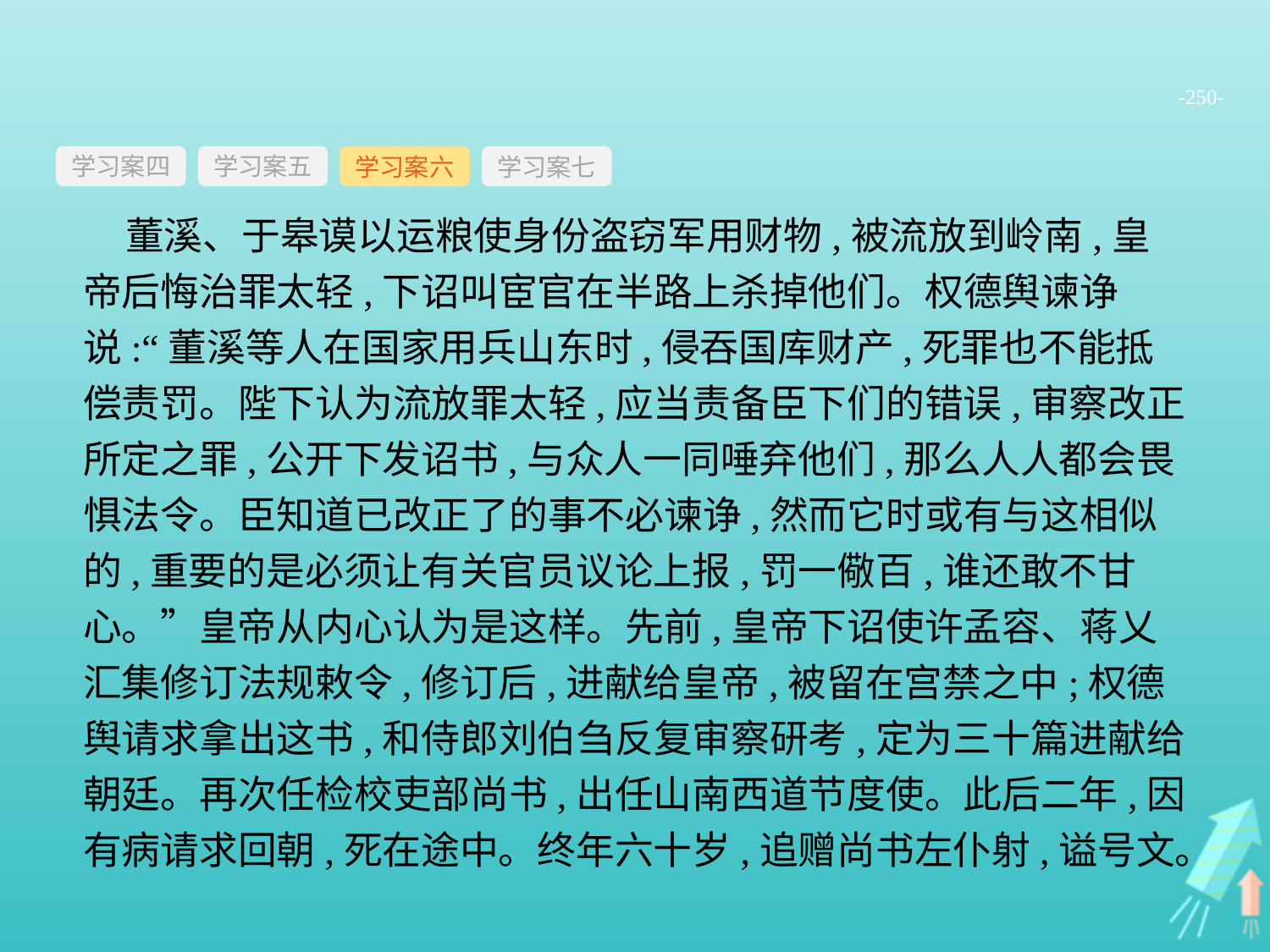

-250-
学习案四
学习案六
学习案七
学习案五
董溪、于皋谟以运粮使身份盗窃军用财物,被流放到岭南,皇帝后悔治罪太轻,下诏叫宦官在半路上杀掉他们。权德舆谏诤说:“董溪等人在国家用兵山东时,侵吞国库财产,死罪也不能抵偿责罚。陛下认为流放罪太轻,应当责备臣下们的错误,审察改正所定之罪,公开下发诏书,与众人一同唾弃他们,那么人人都会畏惧法令。臣知道已改正了的事不必谏诤,然而它时或有与这相似的,重要的是必须让有关官员议论上报,罚一儆百,谁还敢不甘心。”皇帝从内心认为是这样。先前,皇帝下诏使许孟容、蒋乂汇集修订法规敕令,修订后,进献给皇帝,被留在宫禁之中;权德舆请求拿出这书,和侍郎刘伯刍反复审察研考,定为三十篇进献给朝廷。再次任检校吏部尚书,出任山南西道节度使。此后二年,因有病请求回朝,死在途中。终年六十岁,追赠尚书左仆射,谥号文。